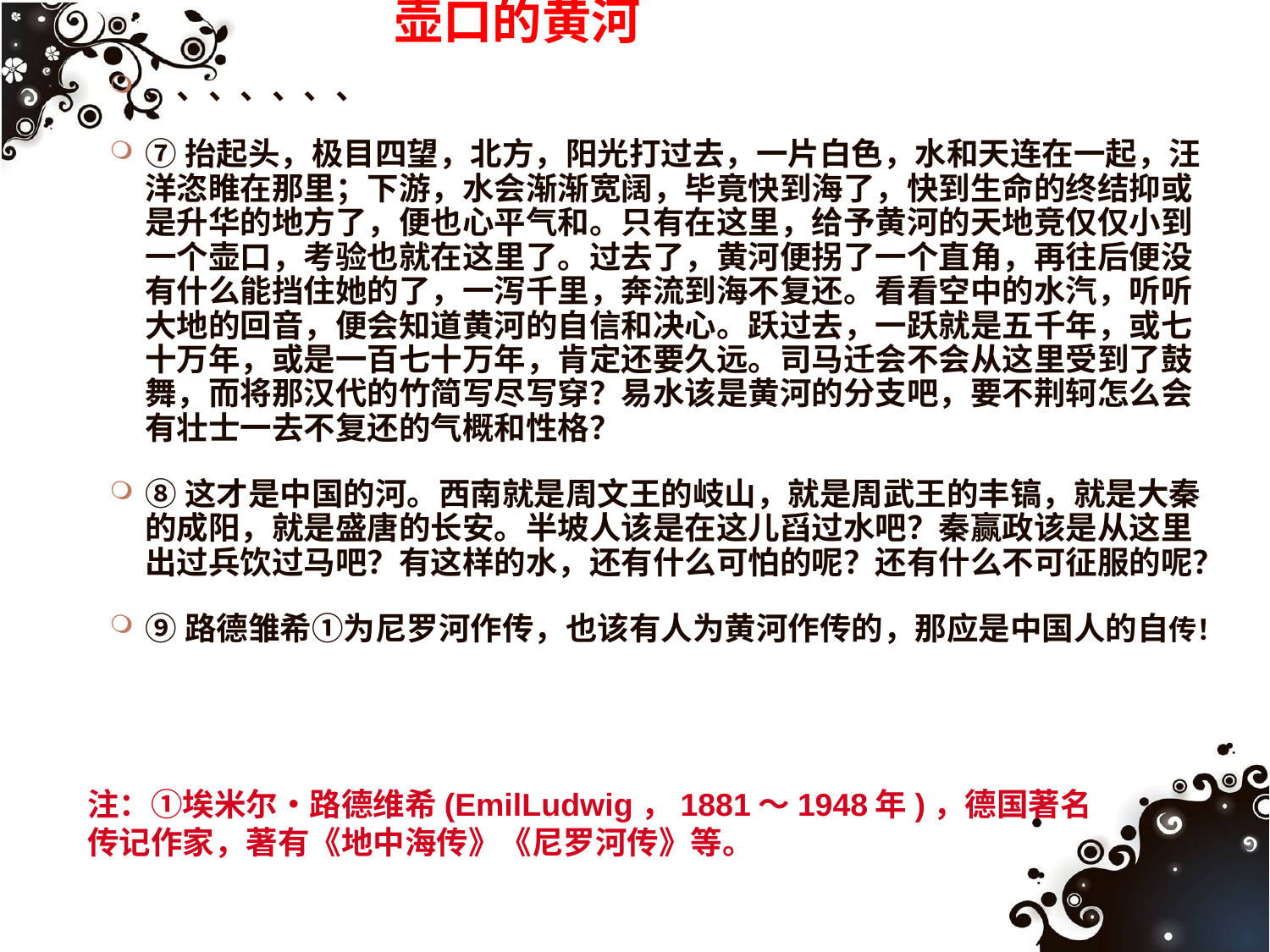

# 壶口的黄河
、、、、、、、
⑦抬起头，极目四望，北方，阳光打过去，一片白色，水和天连在一起，汪洋恣睢在那里；下游，水会渐渐宽阔，毕竟快到海了，快到生命的终结抑或是升华的地方了，便也心平气和。只有在这里，给予黄河的天地竞仅仅小到一个壶口，考验也就在这里了。过去了，黄河便拐了一个直角，再往后便没有什么能挡住她的了，一泻千里，奔流到海不复还。看看空中的水汽，听听大地的回音，便会知道黄河的自信和决心。跃过去，一跃就是五千年，或七十万年，或是一百七十万年，肯定还要久远。司马迁会不会从这里受到了鼓舞，而将那汉代的竹简写尽写穿？易水该是黄河的分支吧，要不荆轲怎么会有壮士一去不复还的气概和性格？
⑧这才是中国的河。西南就是周文王的岐山，就是周武王的丰镐，就是大秦的成阳，就是盛唐的长安。半坡人该是在这儿舀过水吧？秦赢政该是从这里出过兵饮过马吧？有这样的水，还有什么可怕的呢？还有什么不可征服的呢？
⑨路德雏希①为尼罗河作传，也该有人为黄河作传的，那应是中国人的自传！

注：①埃米尔•路德维希(EmilLudwig，1881～1948年)，德国著名传记作家，著有《地中海传》《尼罗河传》等。